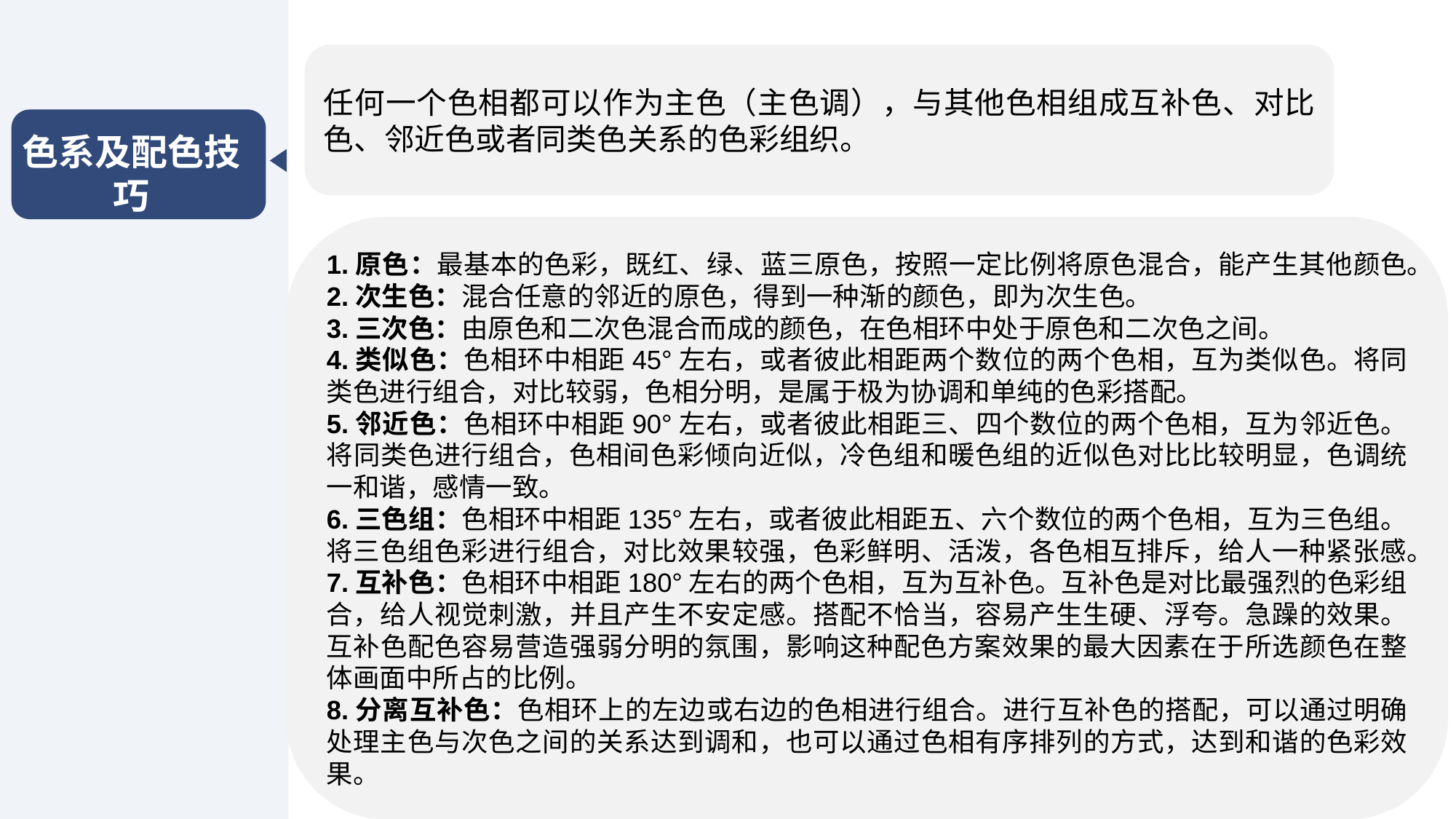

任何一个色相都可以作为主色（主色调），与其他色相组成互补色、对比色、邻近色或者同类色关系的色彩组织。

色系及配色技巧

1.原色：最基本的色彩，既红、绿、蓝三原色，按照一定比例将原色混合，能产生其他颜色。
2.次生色：混合任意的邻近的原色，得到一种渐的颜色，即为次生色。
3.三次色：由原色和二次色混合而成的颜色，在色相环中处于原色和二次色之间。
4.类似色：色相环中相距45°左右，或者彼此相距两个数位的两个色相，互为类似色。将同类色进行组合，对比较弱，色相分明，是属于极为协调和单纯的色彩搭配。
5.邻近色：色相环中相距90°左右，或者彼此相距三、四个数位的两个色相，互为邻近色。将同类色进行组合，色相间色彩倾向近似，冷色组和暖色组的近似色对比比较明显，色调统一和谐，感情一致。
6.三色组：色相环中相距135°左右，或者彼此相距五、六个数位的两个色相，互为三色组。将三色组色彩进行组合，对比效果较强，色彩鲜明、活泼，各色相互排斥，给人一种紧张感。
7.互补色：色相环中相距180°左右的两个色相，互为互补色。互补色是对比最强烈的色彩组合，给人视觉刺激，并且产生不安定感。搭配不恰当，容易产生生硬、浮夸。急躁的效果。互补色配色容易营造强弱分明的氛围，影响这种配色方案效果的最大因素在于所选颜色在整体画面中所占的比例。
8.分离互补色：色相环上的左边或右边的色相进行组合。进行互补色的搭配，可以通过明确处理主色与次色之间的关系达到调和，也可以通过色相有序排列的方式，达到和谐的色彩效果。